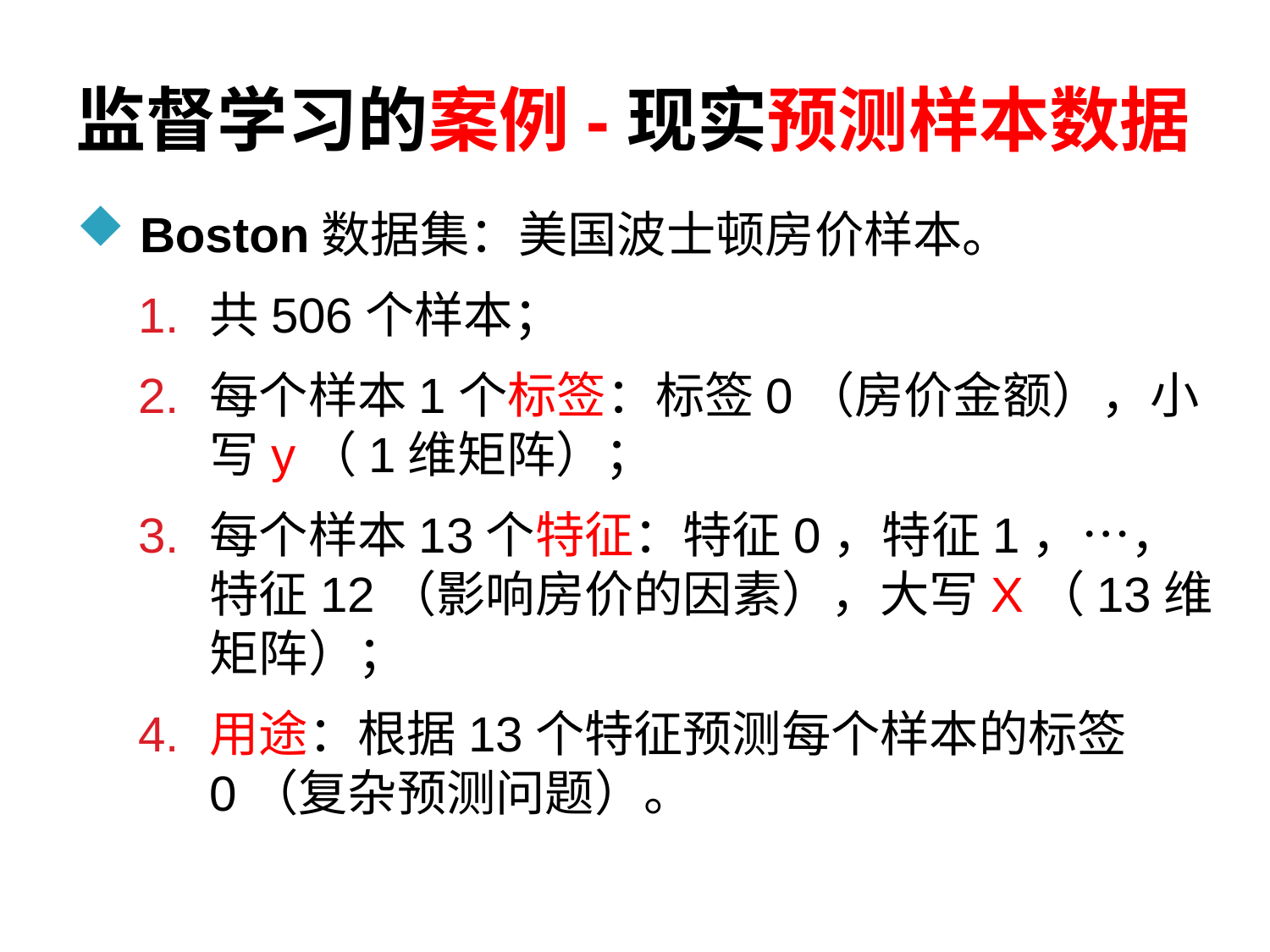

# 监督学习的案例-现实预测样本数据
Boston数据集：美国波士顿房价样本。
共506个样本；
每个样本1个标签：标签0（房价金额），小写y（1维矩阵）；
每个样本13个特征：特征0，特征1，…，特征12（影响房价的因素），大写X（13维矩阵）；
用途：根据13个特征预测每个样本的标签0（复杂预测问题）。